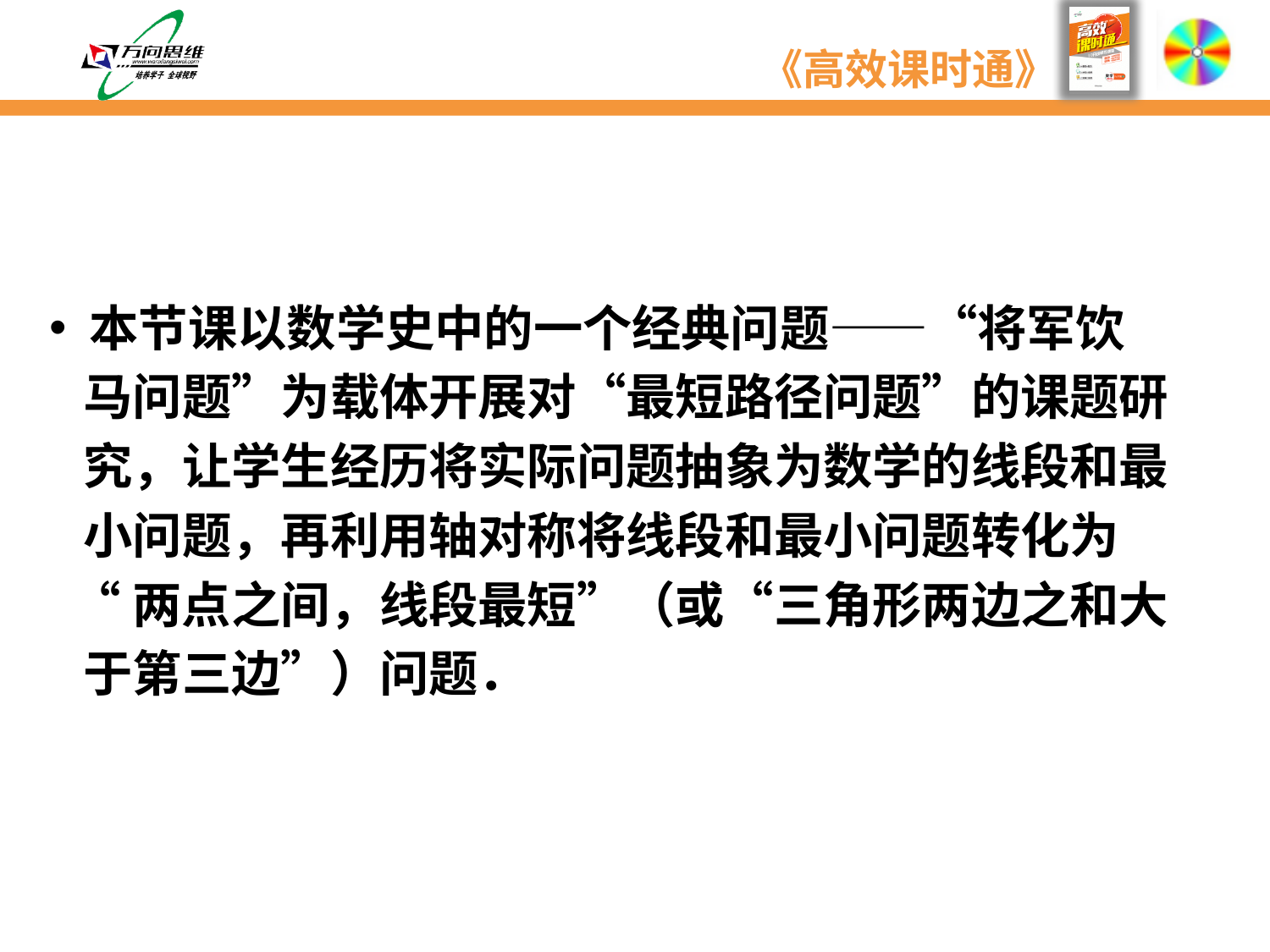

本节课以数学史中的一个经典问题——“将军饮
  马问题”为载体开展对“最短路径问题”的课题研
  究，让学生经历将实际问题抽象为数学的线段和最
  小问题，再利用轴对称将线段和最小问题转化为
  “两点之间，线段最短”（或“三角形两边之和大
  于第三边”）问题．